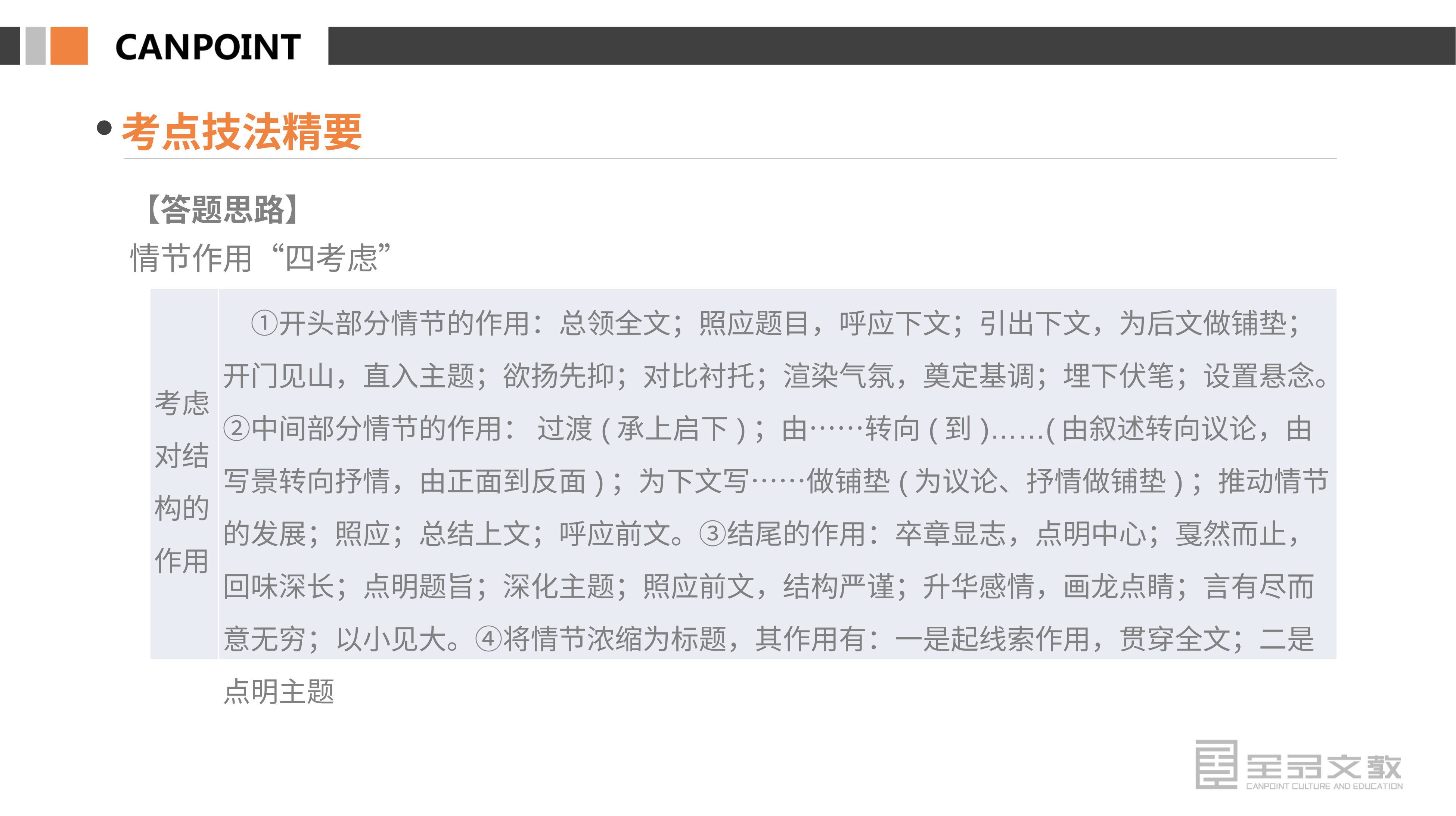

考点技法精要

【答题思路】
情节作用“四考虑”
| 考虑对结构的作用 | ①开头部分情节的作用：总领全文；照应题目，呼应下文；引出下文，为后文做铺垫；开门见山，直入主题；欲扬先抑；对比衬托；渲染气氛，奠定基调；埋下伏笔；设置悬念。②中间部分情节的作用： 过渡(承上启下)；由……转向(到)……(由叙述转向议论，由写景转向抒情，由正面到反面)；为下文写……做铺垫(为议论、抒情做铺垫)；推动情节的发展；照应；总结上文；呼应前文。③结尾的作用：卒章显志，点明中心；戛然而止，回味深长；点明题旨；深化主题；照应前文，结构严谨；升华感情，画龙点睛；言有尽而意无穷；以小见大。④将情节浓缩为标题，其作用有：一是起线索作用，贯穿全文；二是点明主题 |
| --- | --- |